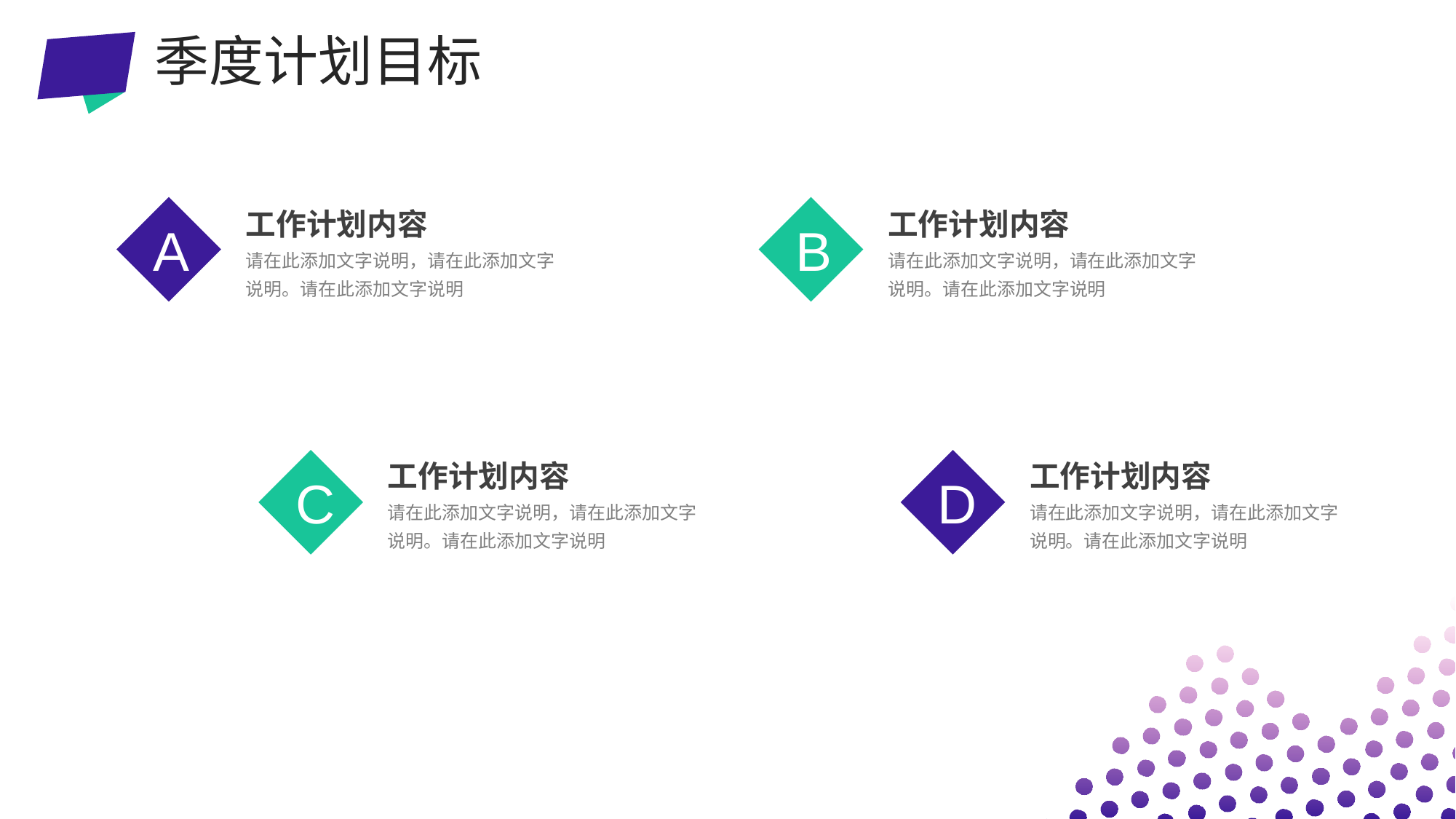

季度计划目标

A
工作计划内容
请在此添加文字说明，请在此添加文字说明。请在此添加文字说明

B
工作计划内容
请在此添加文字说明，请在此添加文字说明。请在此添加文字说明

C
工作计划内容
请在此添加文字说明，请在此添加文字说明。请在此添加文字说明

D
工作计划内容
请在此添加文字说明，请在此添加文字说明。请在此添加文字说明